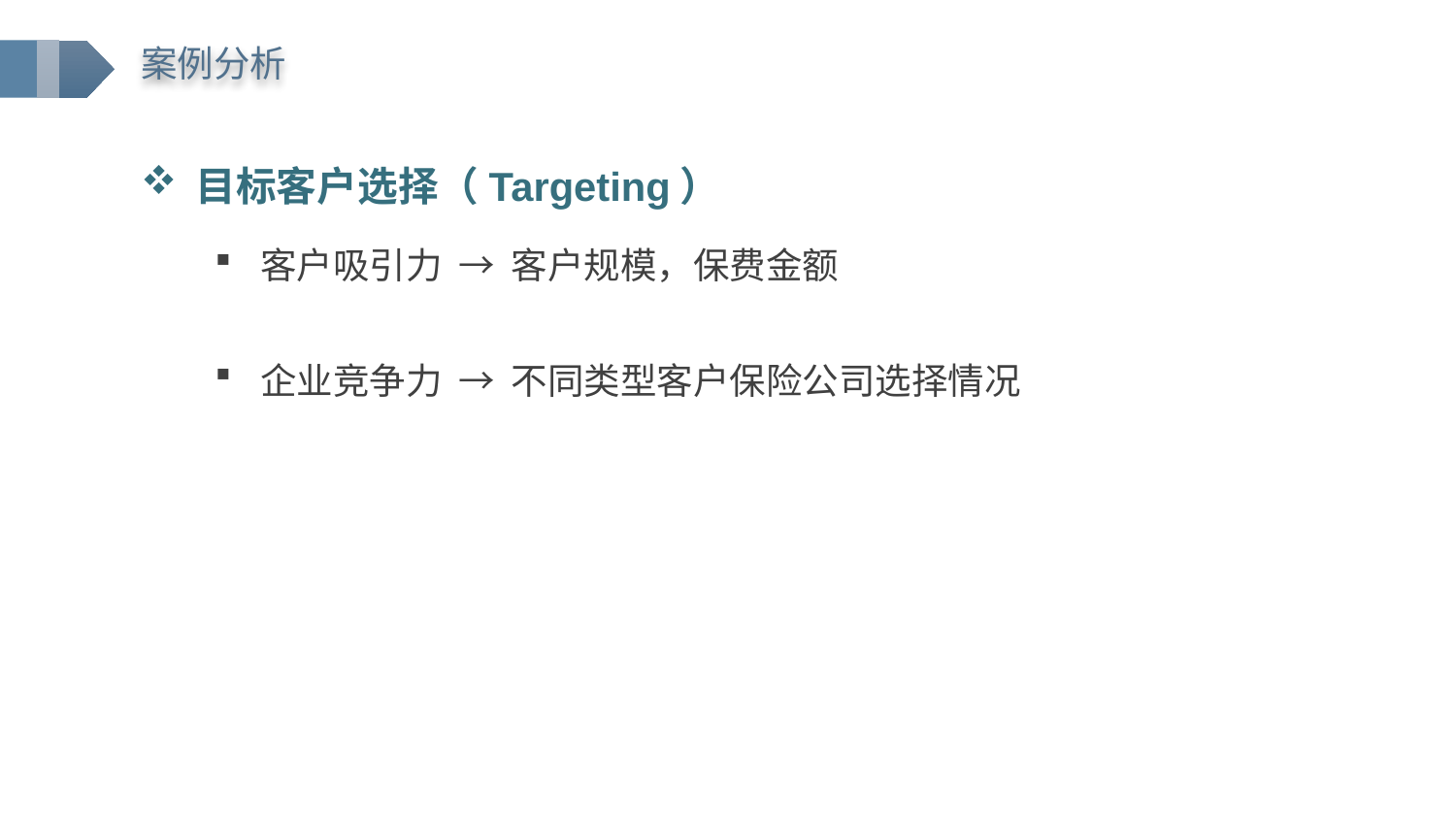

案例分析

目标客户选择（Targeting）
客户吸引力  →  客户规模，保费金额
企业竞争力  →  不同类型客户保险公司选择情况